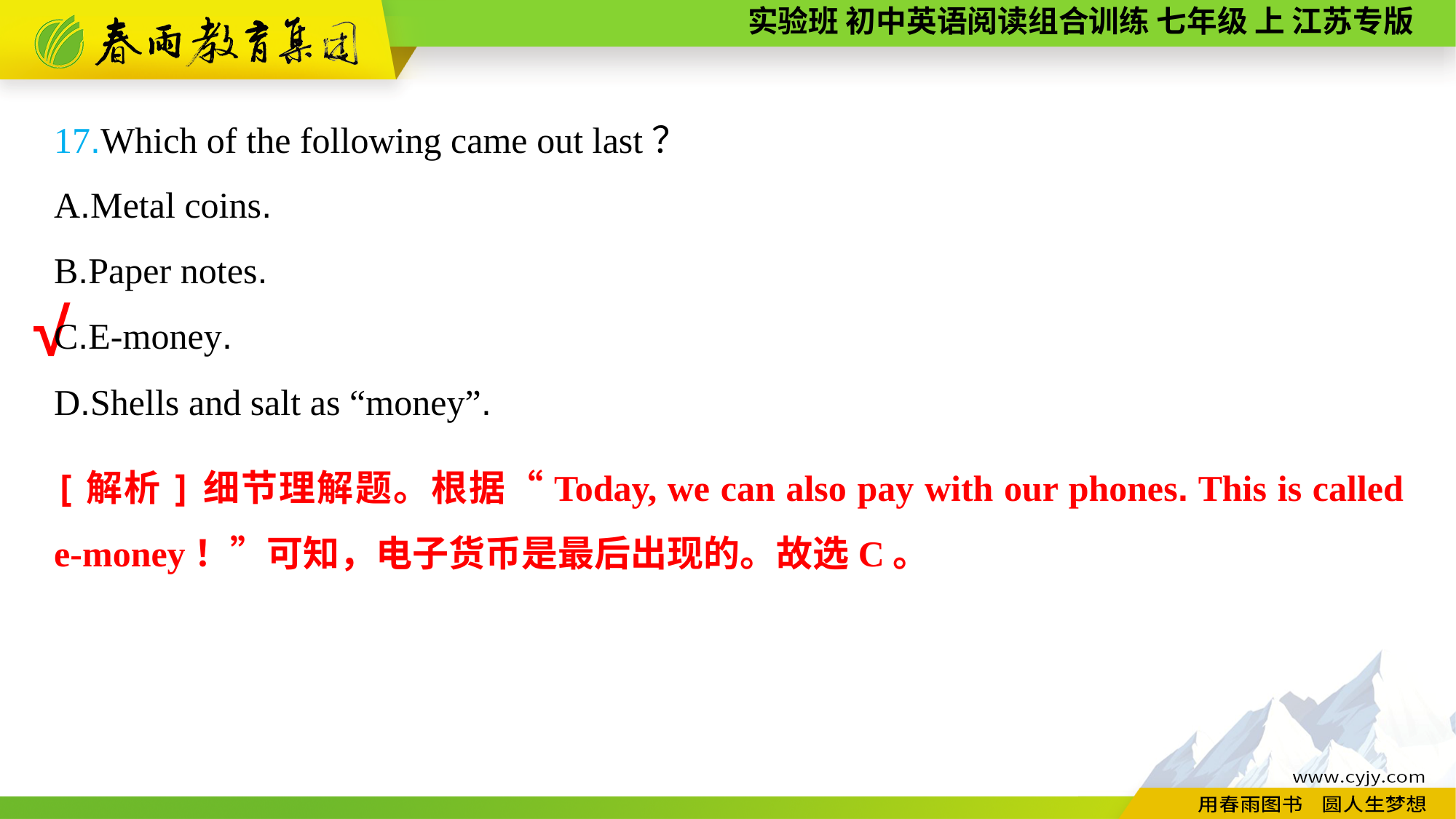

17.Which of the following came out last？
A.Metal coins.
B.Paper notes.
C.E-money.
D.Shells and salt as “money”.
√
[解析]细节理解题。根据“Today, we can also pay with our phones. This is called e-money！”可知，电子货币是最后出现的。故选C。